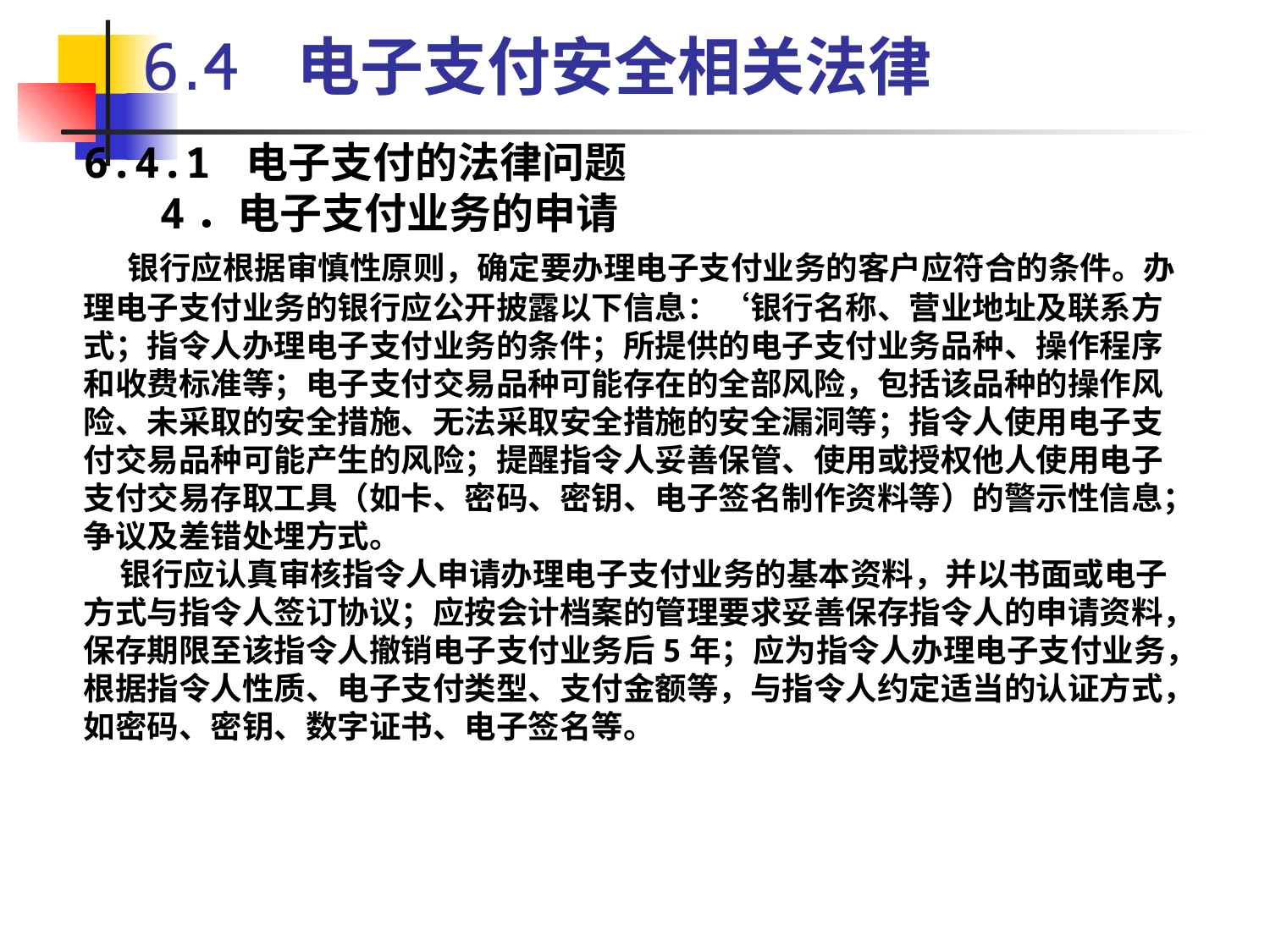

6.4  电子支付安全相关法律
6.4.1 电子支付的法律问题
   4．电子支付业务的申请
    银行应根据审慎性原则，确定要办理电子支付业务的客户应符合的条件。办理电子支付业务的银行应公开披露以下信息：‘银行名称、营业地址及联系方式；指令人办理电子支付业务的条件；所提供的电子支付业务品种、操作程序和收费标准等；电子支付交易品种可能存在的全部风险，包括该品种的操作风险、未采取的安全措施、无法采取安全措施的安全漏洞等；指令人使用电子支付交易品种可能产生的风险；提醒指令人妥善保管、使用或授权他人使用电子支付交易存取工具（如卡、密码、密钥、电子签名制作资料等）的警示性信息；争议及差错处埋方式。
    银行应认真审核指令人申请办理电子支付业务的基本资料，并以书面或电子方式与指令人签订协议；应按会计档案的管理要求妥善保存指令人的申请资料，保存期限至该指令人撤销电子支付业务后5年；应为指令人办理电子支付业务，根据指令人性质、电子支付类型、支付金额等，与指令人约定适当的认证方式，如密码、密钥、数字证书、电子签名等。